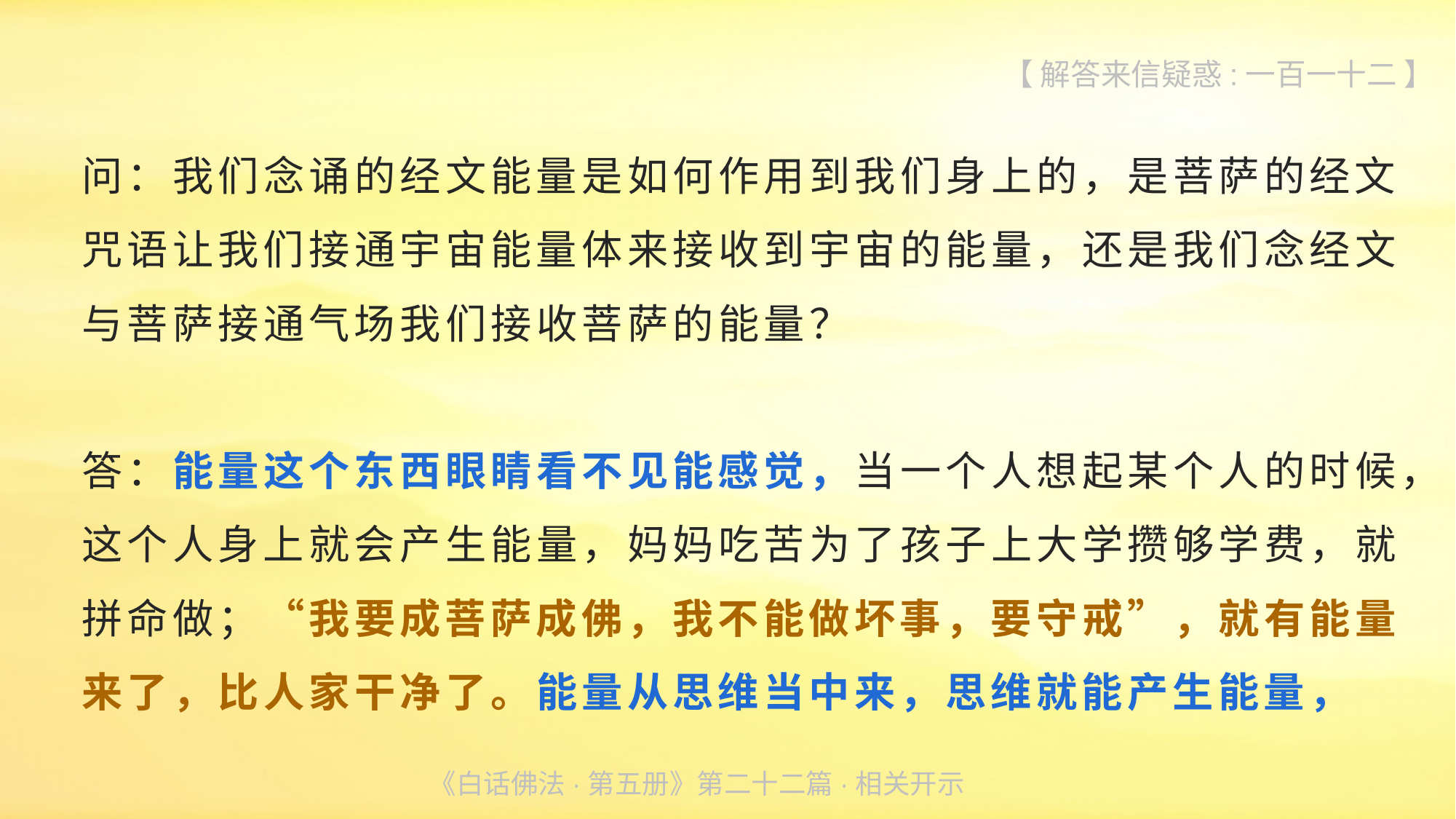

【 解答来信疑惑:一百一十二 】
问：我们念诵的经文能量是如何作用到我们身上的，是菩萨的经文咒语让我们接通宇宙能量体来接收到宇宙的能量，还是我们念经文与菩萨接通气场我们接收菩萨的能量？

答：能量这个东西眼睛看不见能感觉，当一个人想起某个人的时候，这个人身上就会产生能量，妈妈吃苦为了孩子上大学攒够学费，就拼命做；“我要成菩萨成佛，我不能做坏事，要守戒”，就有能量来了，比人家干净了。能量从思维当中来，思维就能产生能量，
《白话佛法·第五册》第二十二篇·相关开示